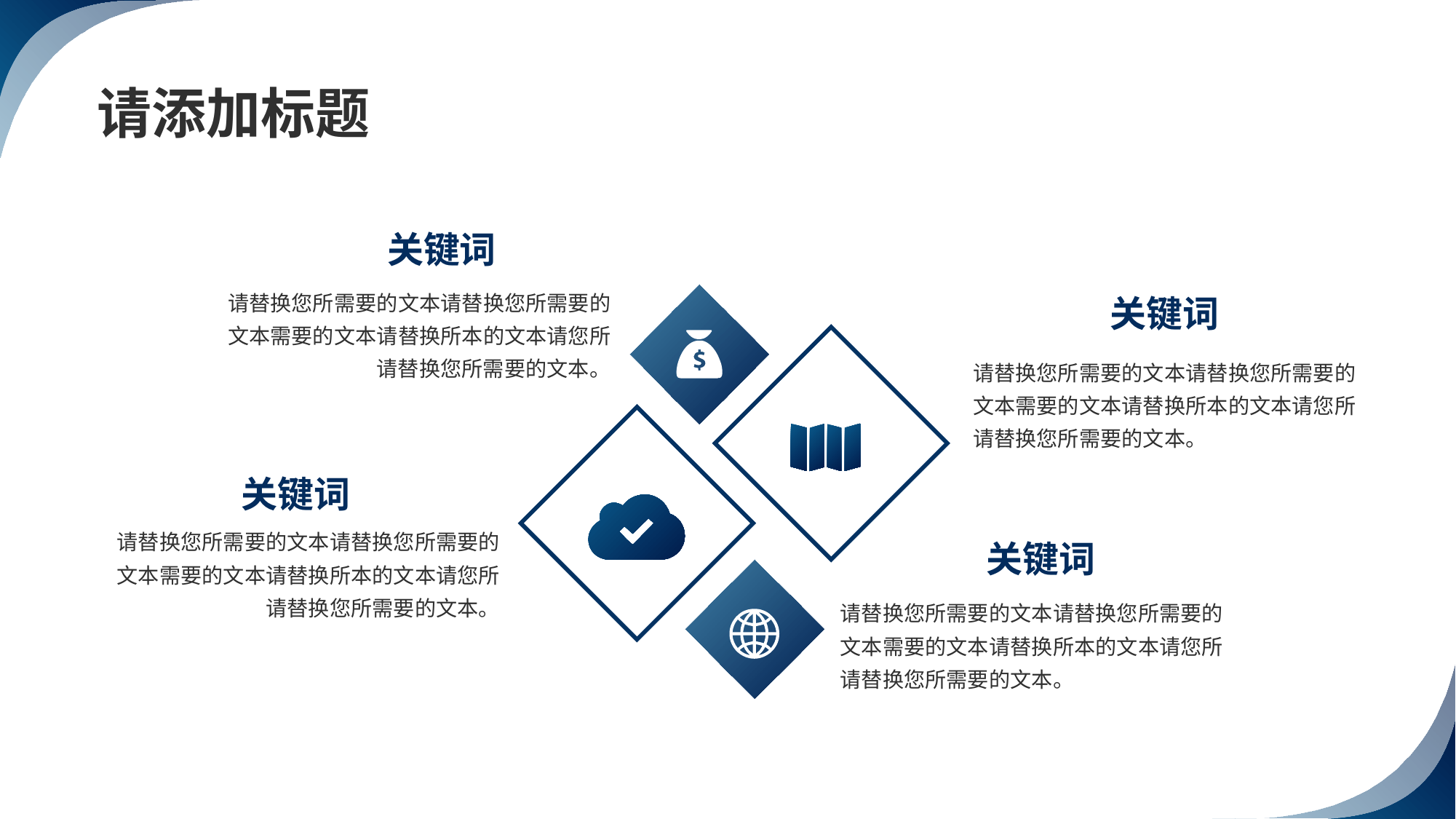

请添加标题
关键词
请替换您所需要的文本请替换您所需要的文本需要的文本请替换所本的文本请您所请替换您所需要的文本。
关键词

请替换您所需要的文本请替换您所需要的文本需要的文本请替换所本的文本请您所请替换您所需要的文本。

关键词

请替换您所需要的文本请替换您所需要的文本需要的文本请替换所本的文本请您所请替换您所需要的文本。
关键词

请替换您所需要的文本请替换您所需要的文本需要的文本请替换所本的文本请您所请替换您所需要的文本。